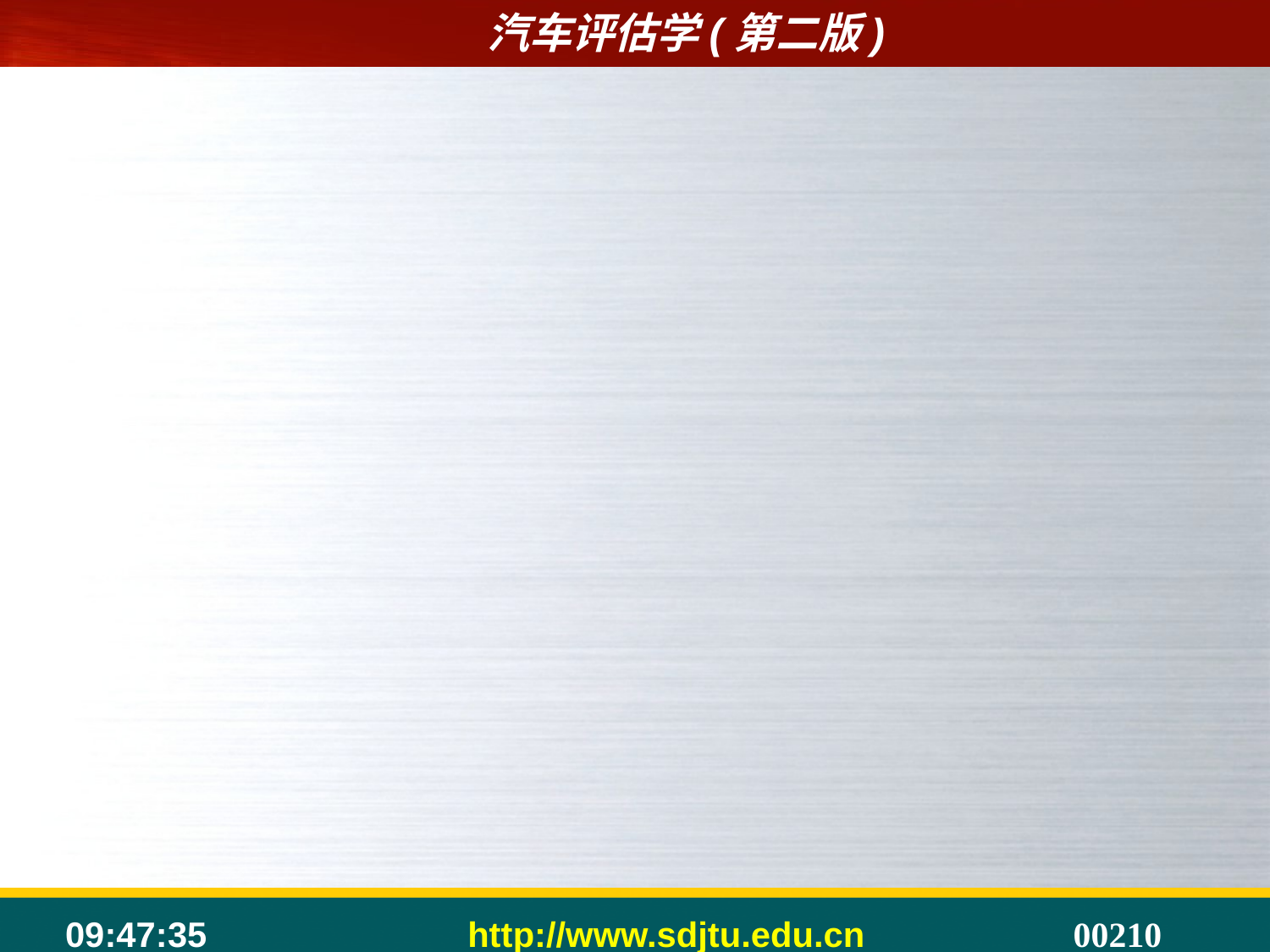

#
	13.申报职业技能鉴定的要求
	一般来讲，不同等级的申报条件为：参加初级鉴定的人员必须是学徒期满的在职职工或职业学校的毕业生；参加中级鉴定的人员必须是取得初级技能证书并连续工作5年以上、或是经劳动行政部门审定的以中级技能为培养目标的技工学校以及其他学校毕业生；参加高级鉴定人员必须是取得中级技能证书5年以上、连续从事本职业(工种)生产作业可少于10年、或是经过正规的高级技工培训并取得了结业证书的人员；参加技师鉴定的人员必须是取得高级技能证书，具有丰富的生产实践经验和操作技能特长、能解决本工种关键操作技术和生产工艺难题，具有传授技艺能力和培养中级技能人员能力的人员；参加高级技师鉴定的人员必须是任技师３年以上，具有高超精湛技艺和综合操作技能，能解决本工种专业高难度生产工艺问题，在技术改造、技术革新以及排除事故隐患等方面有显著成绩，而且具有培养高级工和组织带领技师进行技术革新和技术攻关能力的人员。
	14.申报职业技能鉴定注意事项
	申报职业技能鉴定，首先要根据所申报职业的资格条件，确定自己申报鉴定的等级。如果需要培训，要到经政府有关部门批准的培训机构参加培训。申报职业资格鉴定时要准备好照片、身份证以及证明自己资历的材料，参加正规培训的须有培训机构证明，工作年限须有本人所在单位证明，经鉴定机构审查符合要求的，由鉴定所(站)颁发准考证。参加考试时必须携带准考证，否则不能参加考试。